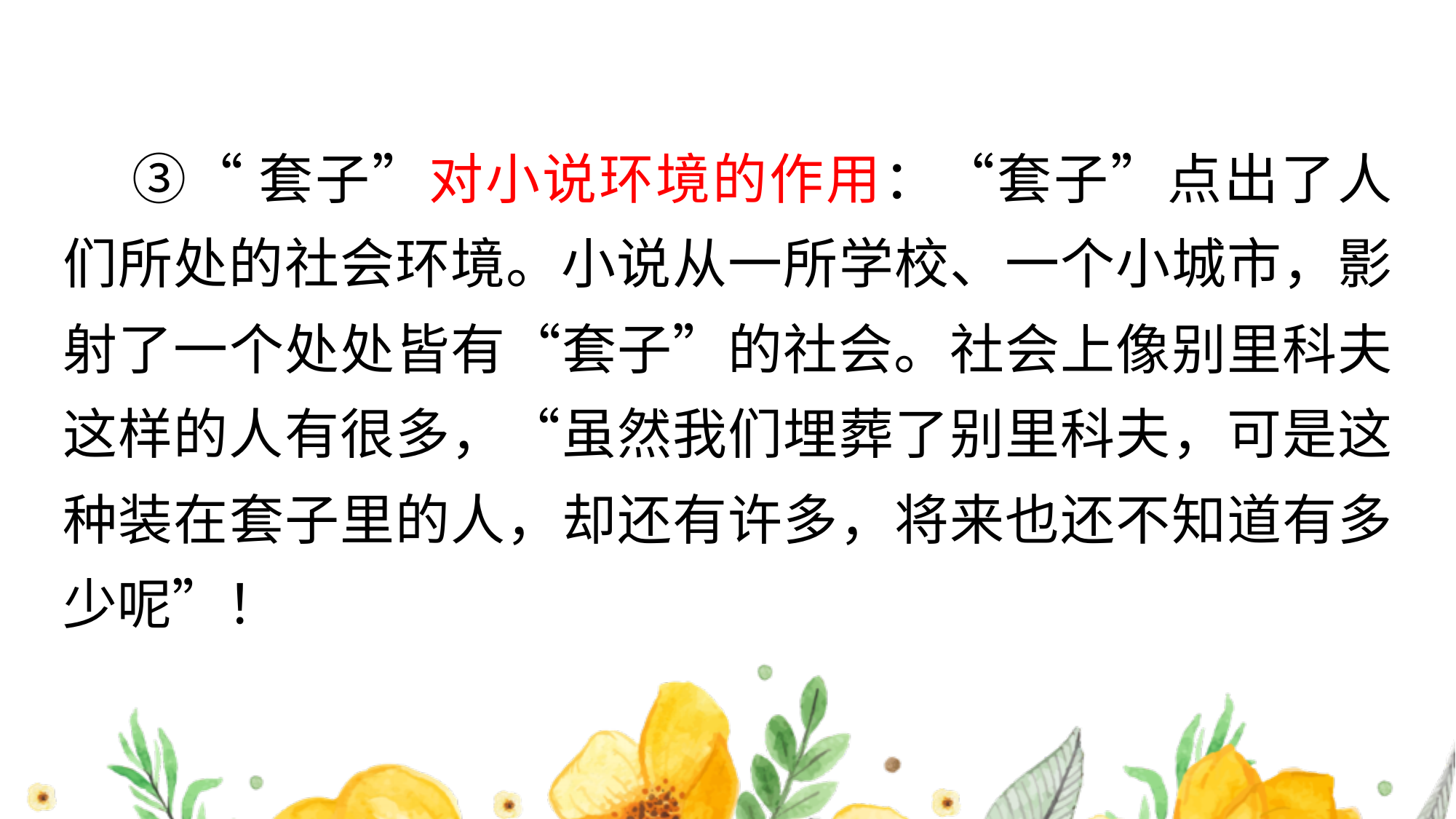

③“套子”对小说环境的作用：“套子”点出了人们所处的社会环境。小说从一所学校、一个小城市，影射了一个处处皆有“套子”的社会。社会上像别里科夫这样的人有很多，“虽然我们埋葬了别里科夫，可是这种装在套子里的人，却还有许多，将来也还不知道有多少呢”！